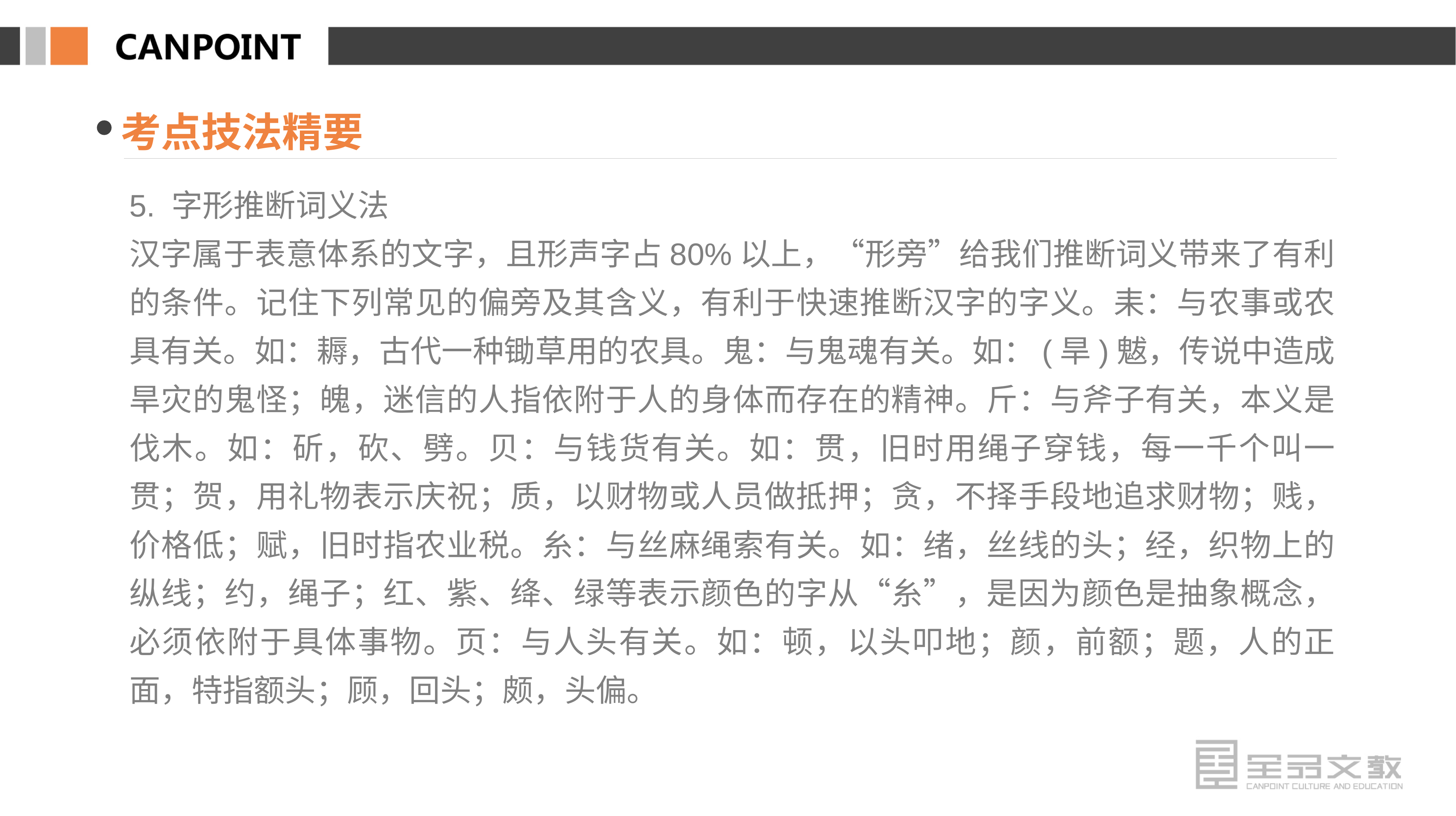

考点技法精要

5. 字形推断词义法
汉字属于表意体系的文字，且形声字占80%以上，“形旁”给我们推断词义带来了有利的条件。记住下列常见的偏旁及其含义，有利于快速推断汉字的字义。耒：与农事或农具有关。如：耨，古代一种锄草用的农具。鬼：与鬼魂有关。如：(旱)魃，传说中造成旱灾的鬼怪；魄，迷信的人指依附于人的身体而存在的精神。斤：与斧子有关，本义是伐木。如：斫，砍、劈。贝：与钱货有关。如：贯，旧时用绳子穿钱，每一千个叫一贯；贺，用礼物表示庆祝；质，以财物或人员做抵押；贪，不择手段地追求财物；贱，价格低；赋，旧时指农业税。糸：与丝麻绳索有关。如：绪，丝线的头；经，织物上的纵线；约，绳子；红、紫、绛、绿等表示颜色的字从“糸”，是因为颜色是抽象概念，必须依附于具体事物。页：与人头有关。如：顿，以头叩地；颜，前额；题，人的正面，特指额头；顾，回头；颇，头偏。